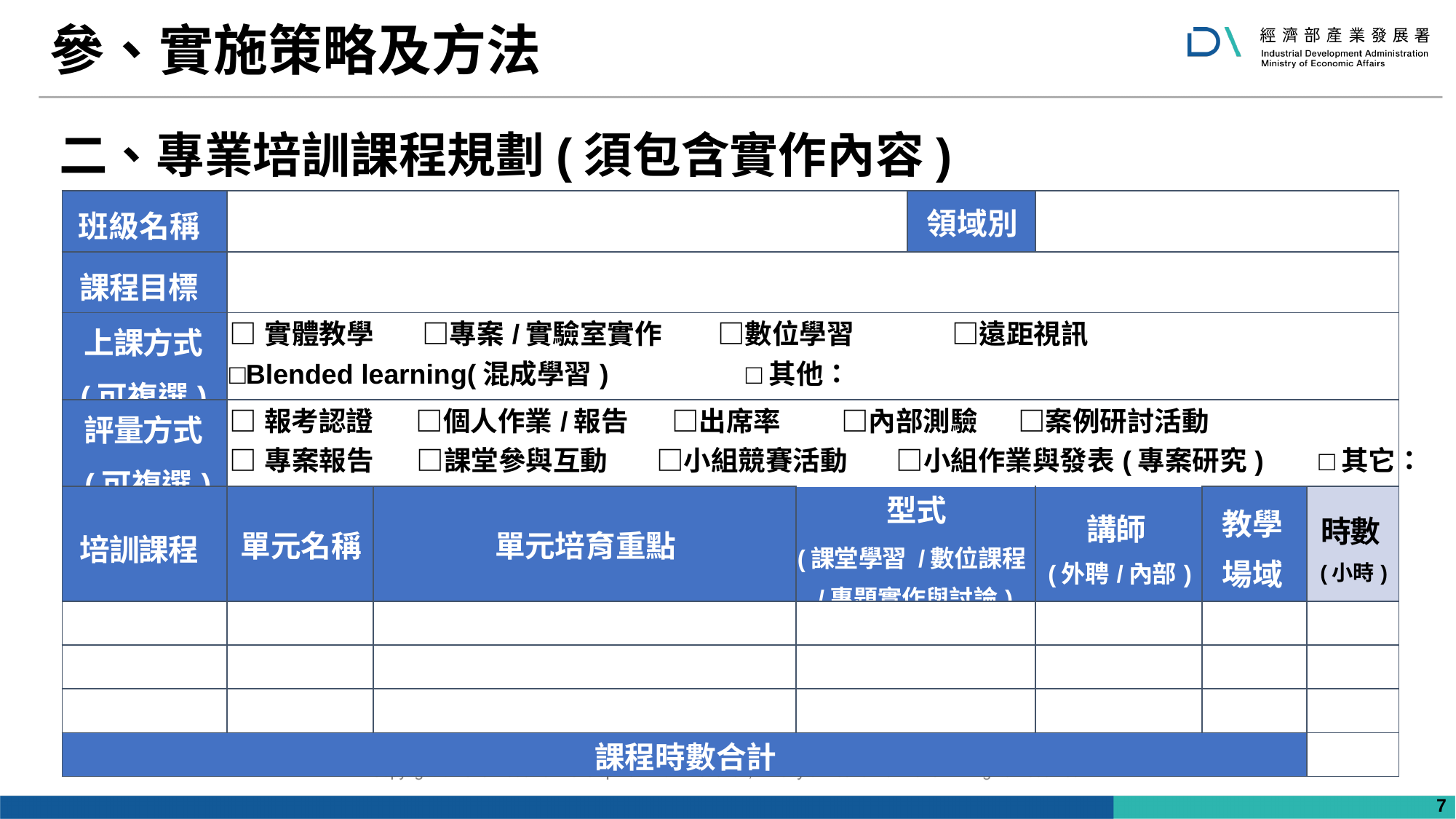

# 參、實施策略及方法
二、專業培訓課程規劃(須包含實作內容)
| 班級名稱 |  |  |  | 領域別 |  |  |  |
| --- | --- | --- | --- | --- | --- | --- | --- |
| 課程目標 |  |  |  |  |  |  |  |
| 上課方式 (可複選) | □實體教學 □專案/實驗室實作 □數位學習 □遠距視訊 □Blended learning(混成學習) □其他： |  |  |  |  |  |  |
| 評量方式 (可複選) | □報考認證 □個人作業/報告 □出席率 □內部測驗 □案例研討活動 □專案報告 □課堂參與互動 □小組競賽活動 □小組作業與發表(專案研究) □其它： |  |  |  |  |  |  |
| 培訓課程 | 單元名稱 | 單元培育重點 | 型式 (課堂學習 /數位課程/專題實作與討論) |  | 講師 (外聘/內部) | 教學 場域 | 時數 (小時) |
|  |  |  |  |  |  |  |  |
|  |  |  |  |  |  |  |  |
|  |  |  |  |  |  |  |  |
| 課程時數合計 |  |  |  |  |  |  |  |
7